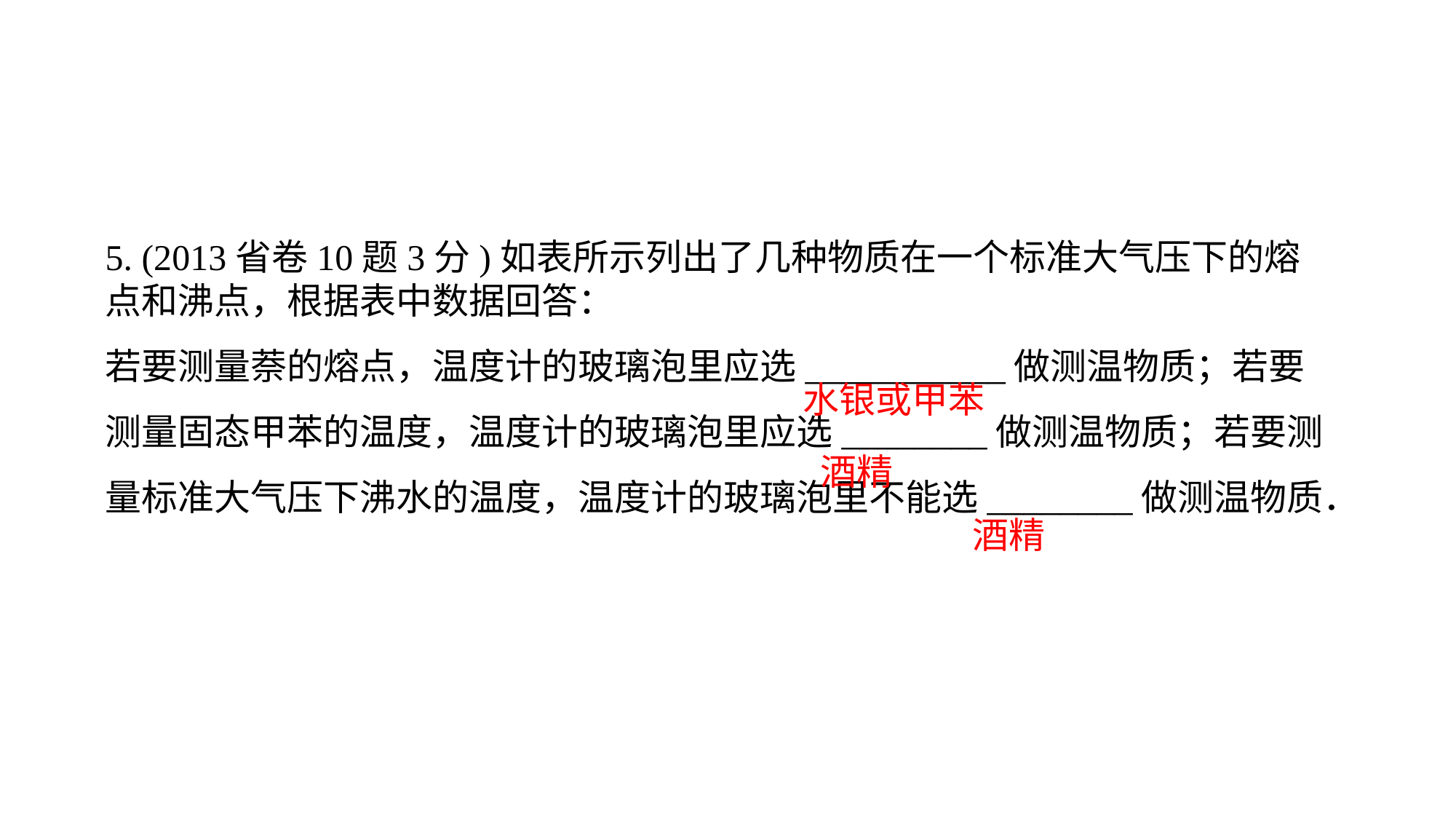

5. (2013省卷10题3分)如表所示列出了几种物质在一个标准大气压下的熔点和沸点，根据表中数据回答：若要测量萘的熔点，温度计的玻璃泡里应选___________做测温物质；若要测量固态甲苯的温度，温度计的玻璃泡里应选________做测温物质；若要测量标准大气压下沸水的温度，温度计的玻璃泡里不能选________做测温物质．
水银或甲苯
酒精
酒精